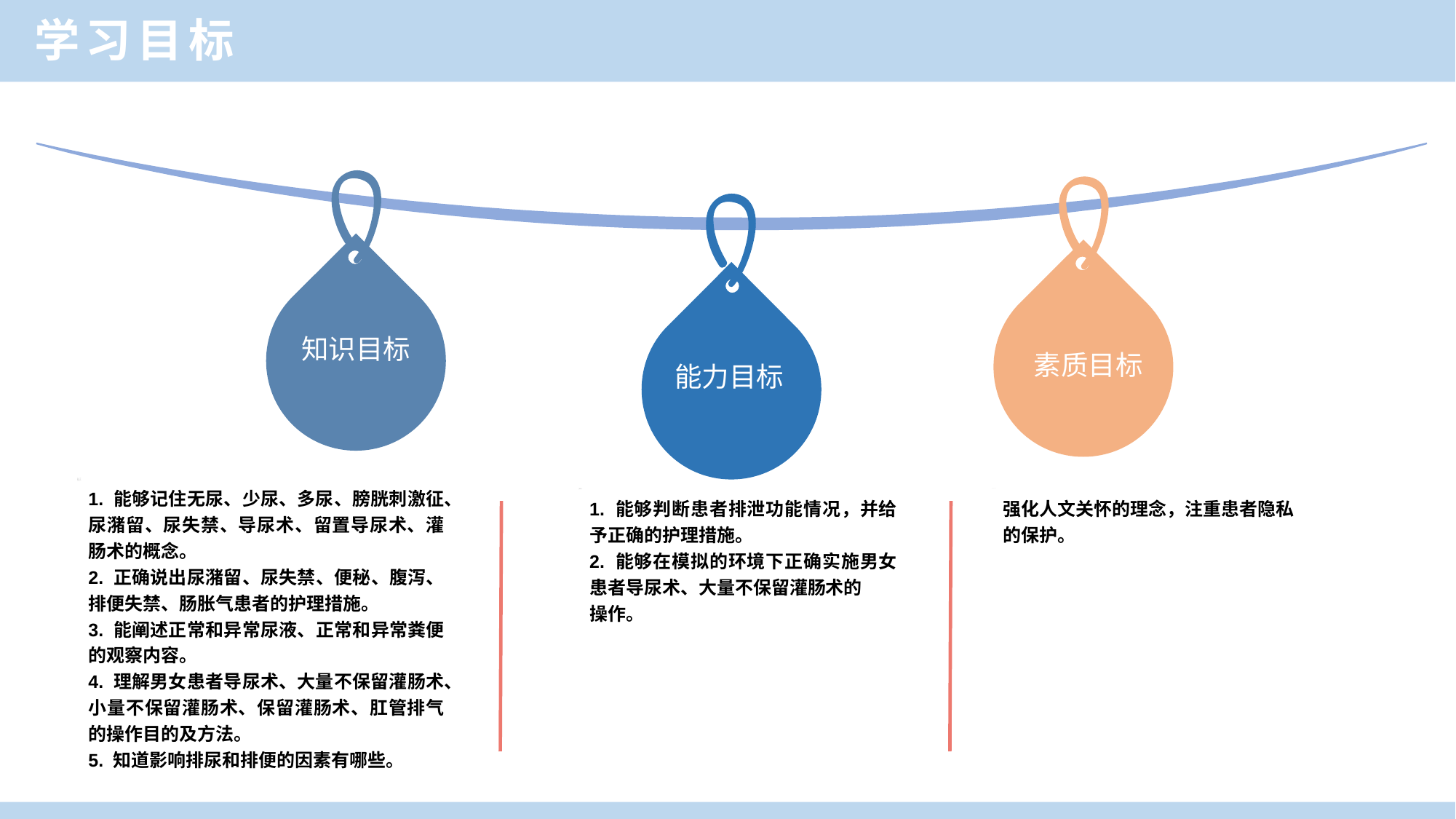

学习目标

知识目标

素质目标

能力目标
1. 能够记住无尿、少尿、多尿、膀胱刺激征、尿潴留、尿失禁、导尿术、留置导尿术、灌肠术的概念。
2. 正确说出尿潴留、尿失禁、便秘、腹泻、排便失禁、肠胀气患者的护理措施。
3. 能阐述正常和异常尿液、正常和异常粪便的观察内容。
4. 理解男女患者导尿术、大量不保留灌肠术、小量不保留灌肠术、保留灌肠术、肛管排气的操作目的及方法。
5. 知道影响排尿和排便的因素有哪些。
1. 能够判断患者排泄功能情况，并给予正确的护理措施。
2. 能够在模拟的环境下正确实施男女患者导尿术、大量不保留灌肠术的
操作。
强化人文关怀的理念，注重患者隐私的保护。